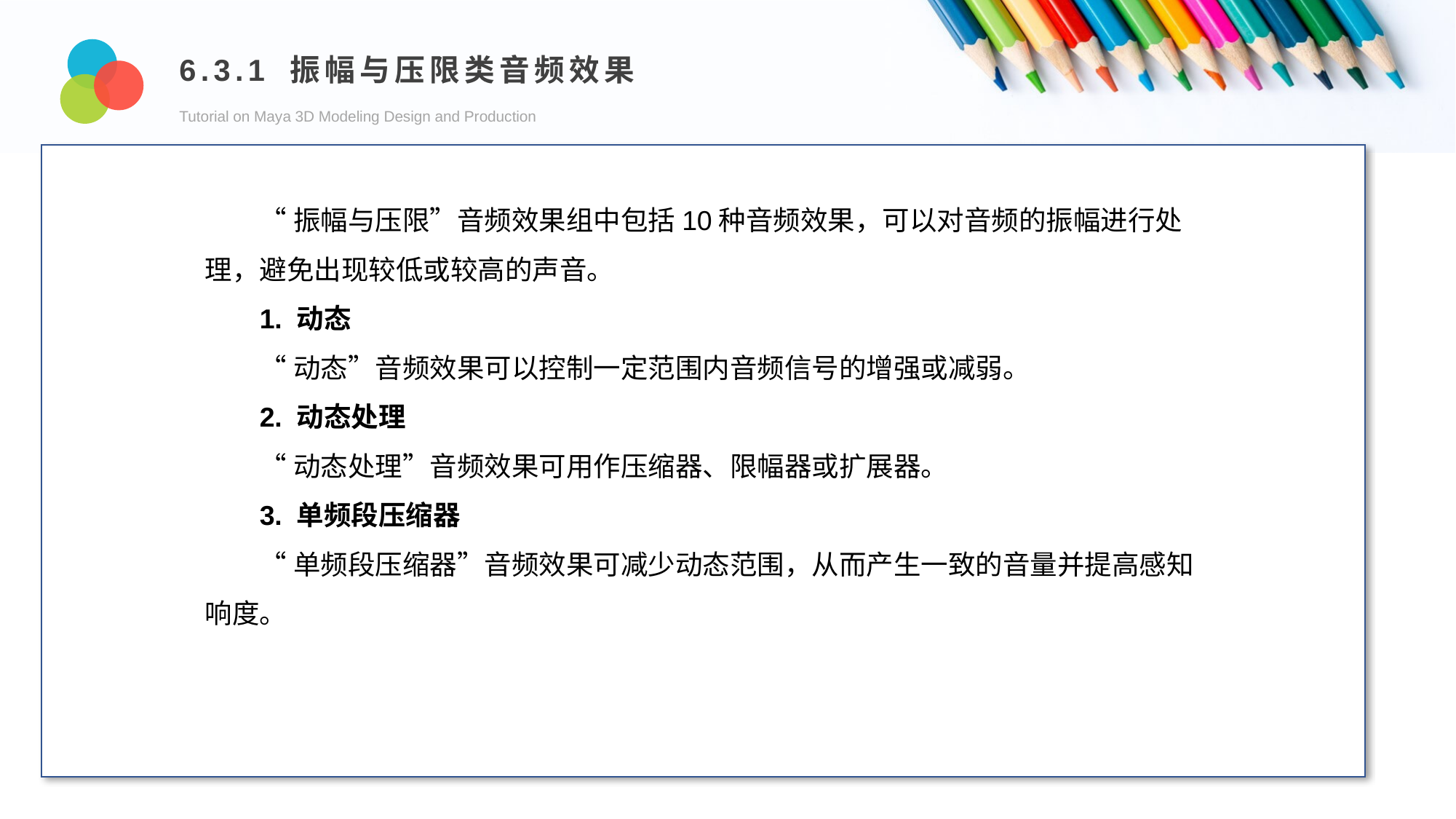

6.3.1 振幅与压限类音频效果
Tutorial on Maya 3D Modeling Design and Production
Design and Production
“振幅与压限”音频效果组中包括10种音频效果，可以对音频的振幅进行处理，避免出现较低或较高的声音。
1. 动态
“动态”音频效果可以控制一定范围内音频信号的增强或减弱。
2. 动态处理
“动态处理”音频效果可用作压缩器、限幅器或扩展器。
3. 单频段压缩器
“单频段压缩器”音频效果可减少动态范围，从而产生一致的音量并提高感知响度。